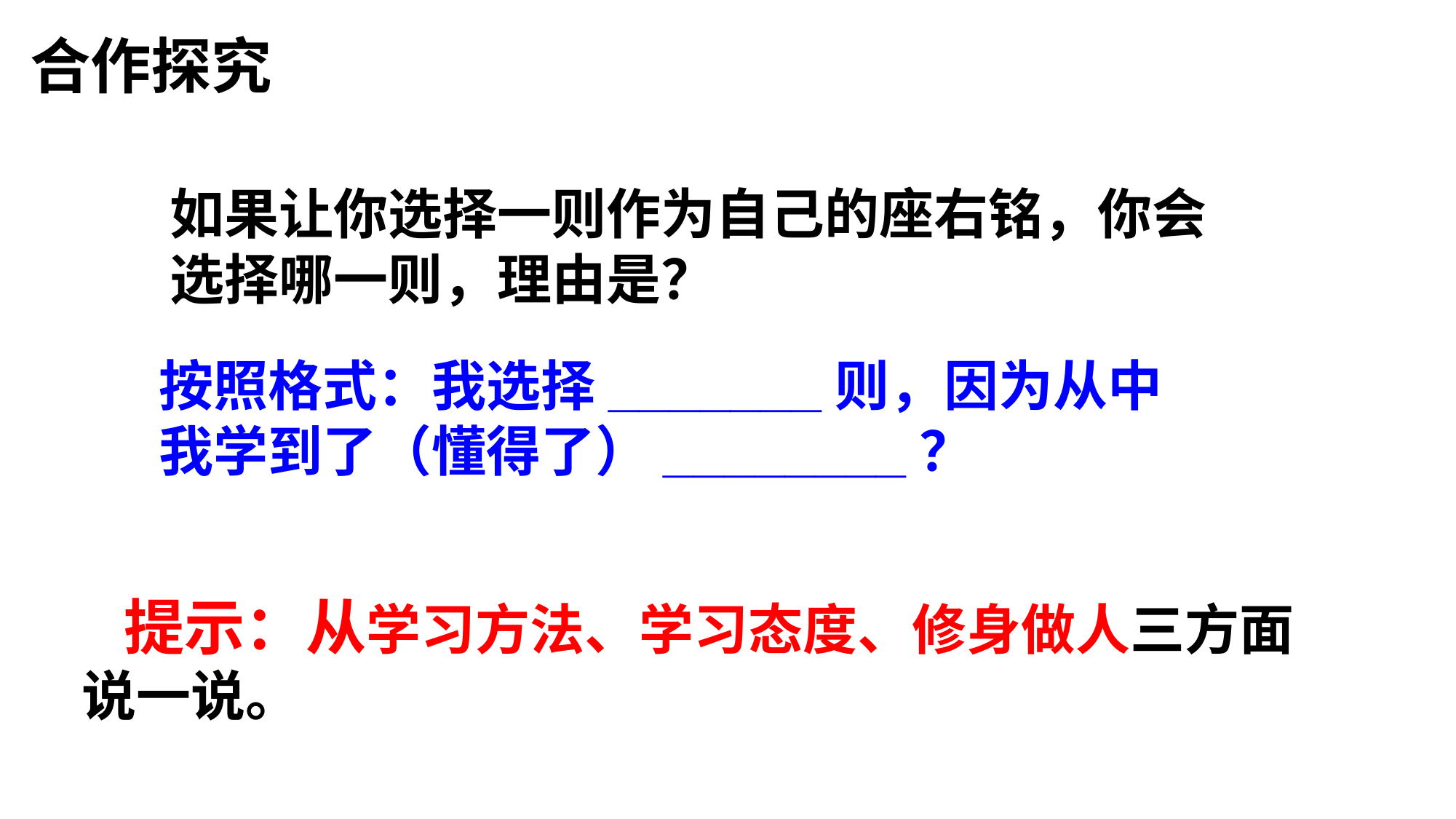

合作探究
如果让你选择一则作为自己的座右铭，你会选择哪一则，理由是？
按照格式：我选择_______则，因为从中我学到了（懂得了）________？

  提示：从学习方法、学习态度、修身做人三方面说一说。